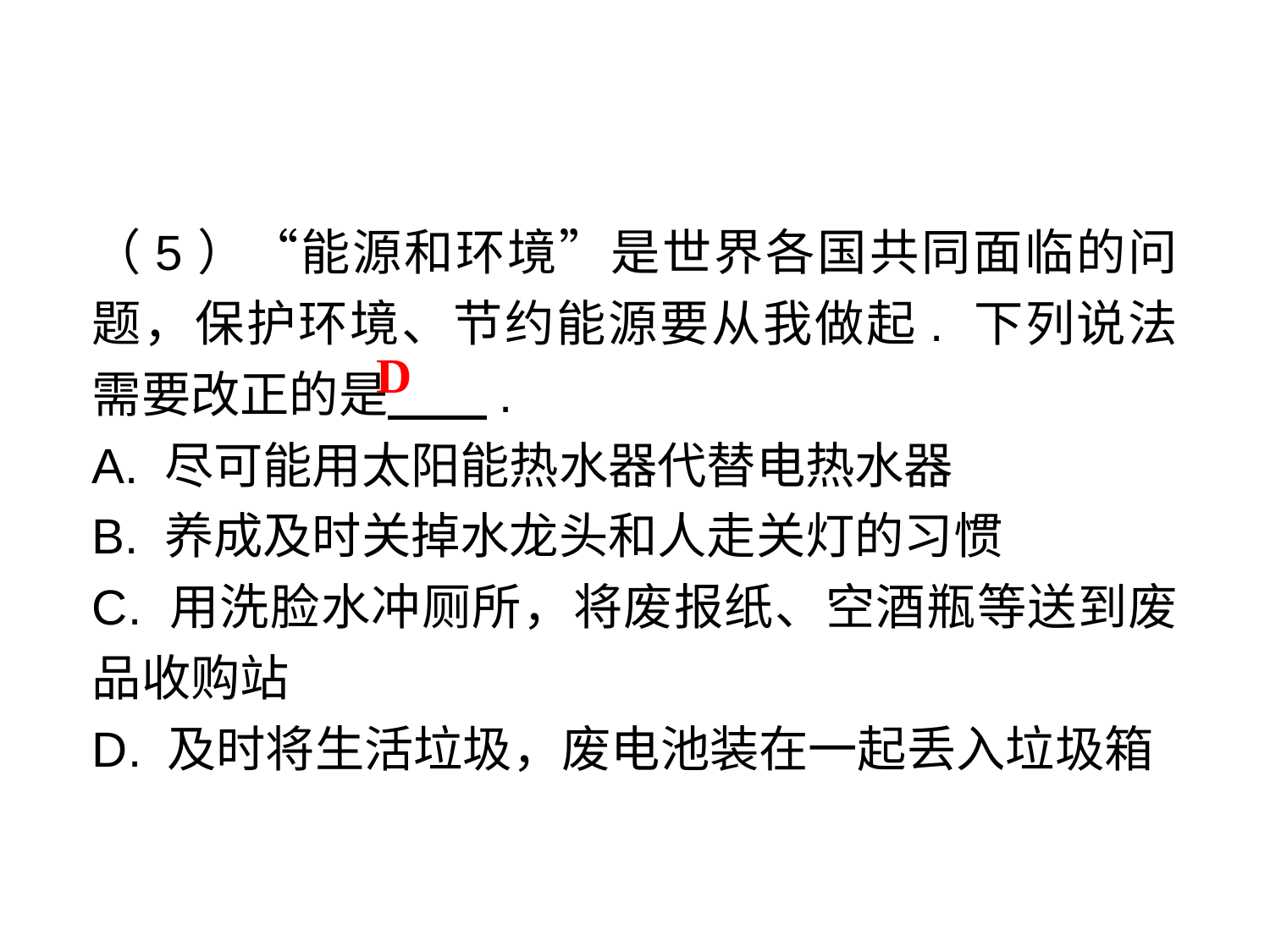

（5）“能源和环境”是世界各国共同面临的问题，保护环境、节约能源要从我做起. 下列说法需要改正的是         .
A. 尽可能用太阳能热水器代替电热水器
B. 养成及时关掉水龙头和人走关灯的习惯
C. 用洗脸水冲厕所，将废报纸、空酒瓶等送到废品收购站
D. 及时将生活垃圾，废电池装在一起丢入垃圾箱
D